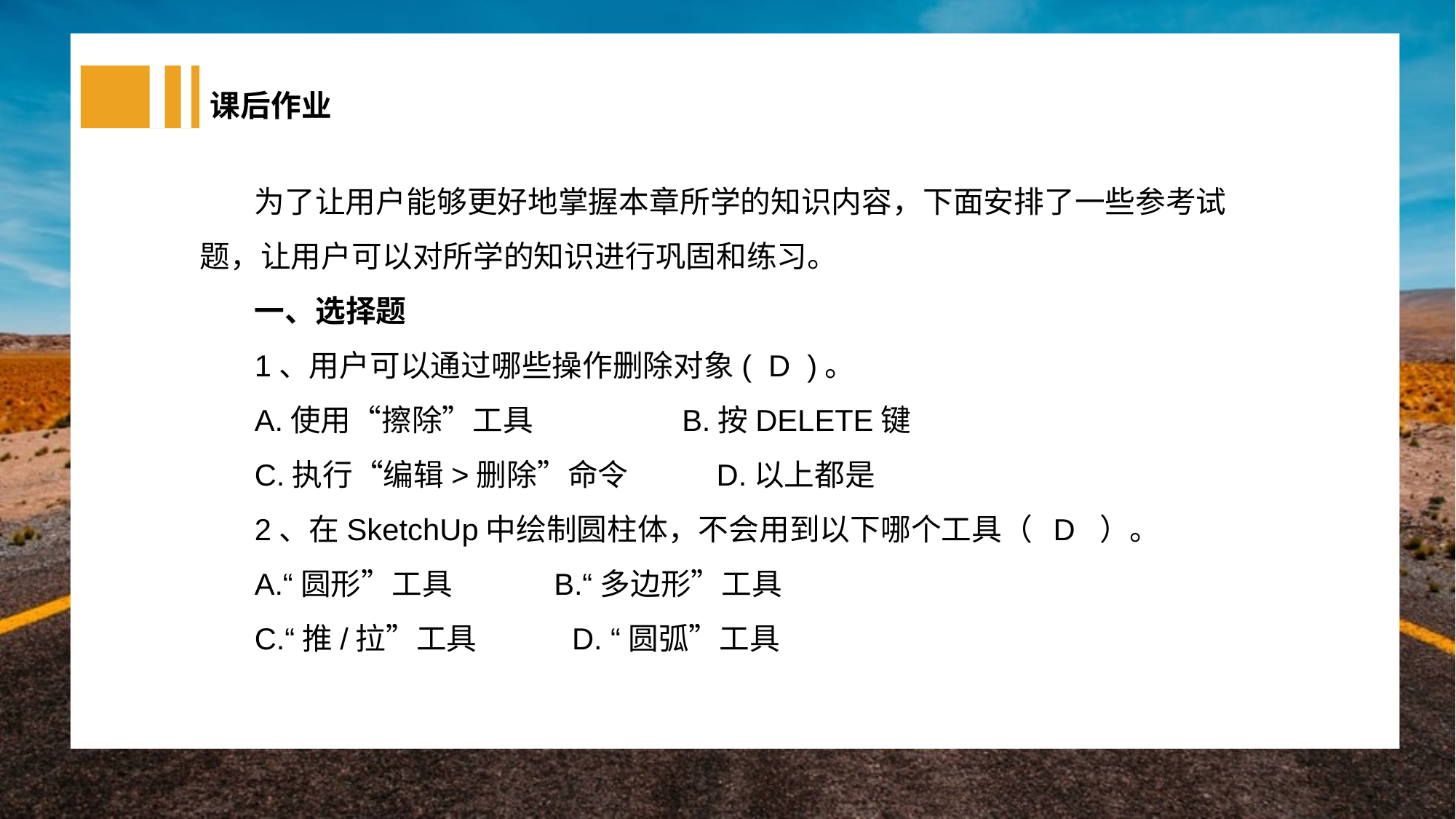

课后作业

为了让用户能够更好地掌握本章所学的知识内容，下面安排了一些参考试题，让用户可以对所学的知识进行巩固和练习。
一、选择题
1、用户可以通过哪些操作删除对象(  D  )。
A.使用“擦除”工具                     B.按DELETE键
C.执行“编辑>删除”命令            D.以上都是
2、在SketchUp中绘制圆柱体，不会用到以下哪个工具（  D  ）。
A.“圆形”工具              B.“多边形”工具
C.“推/拉”工具             D. “圆弧”工具